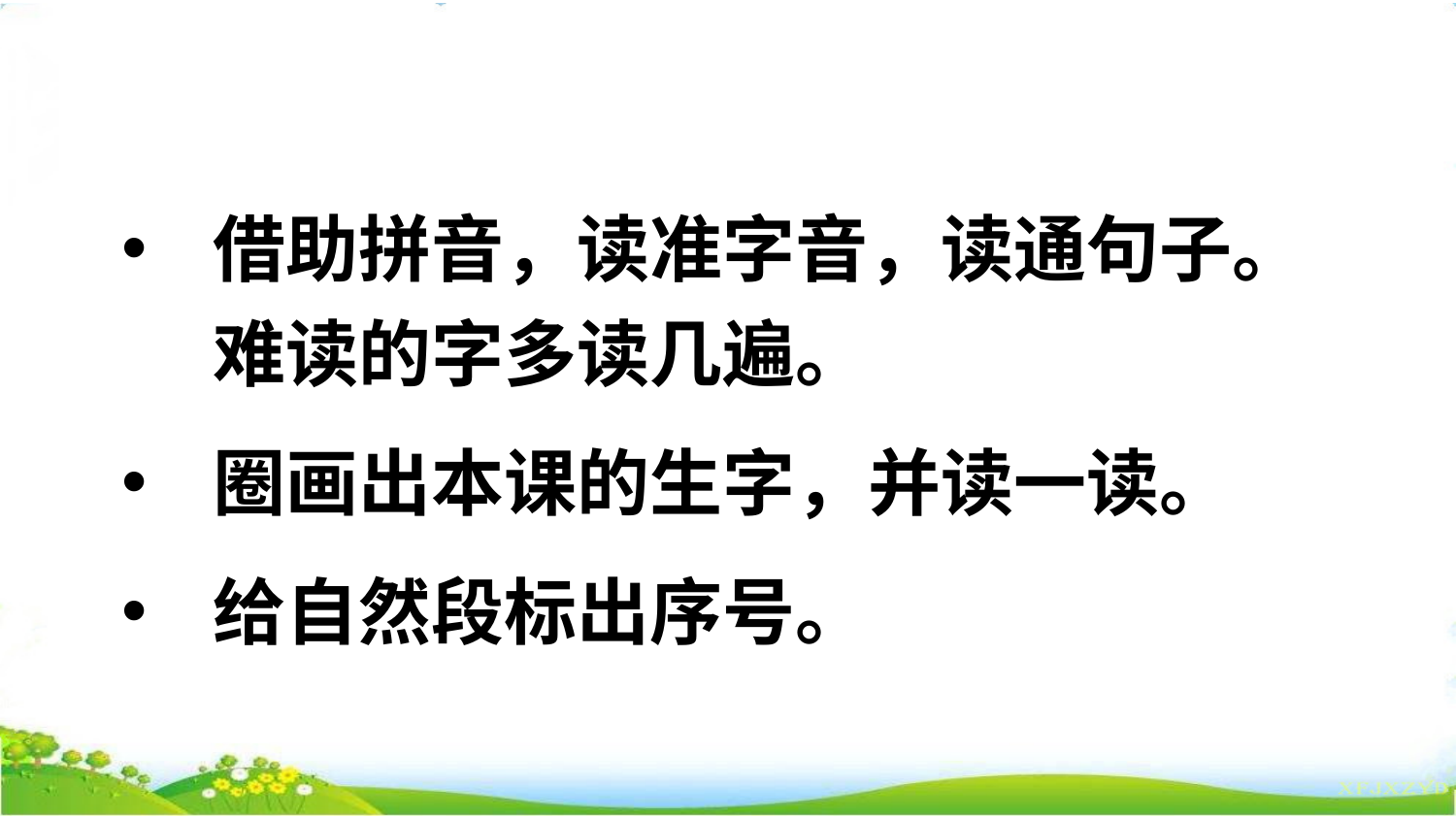

初读课文
借助拼音，读准字音，读通句子。难读的字多读几遍。
圈画出本课的生字，并读一读。
给自然段标出序号。